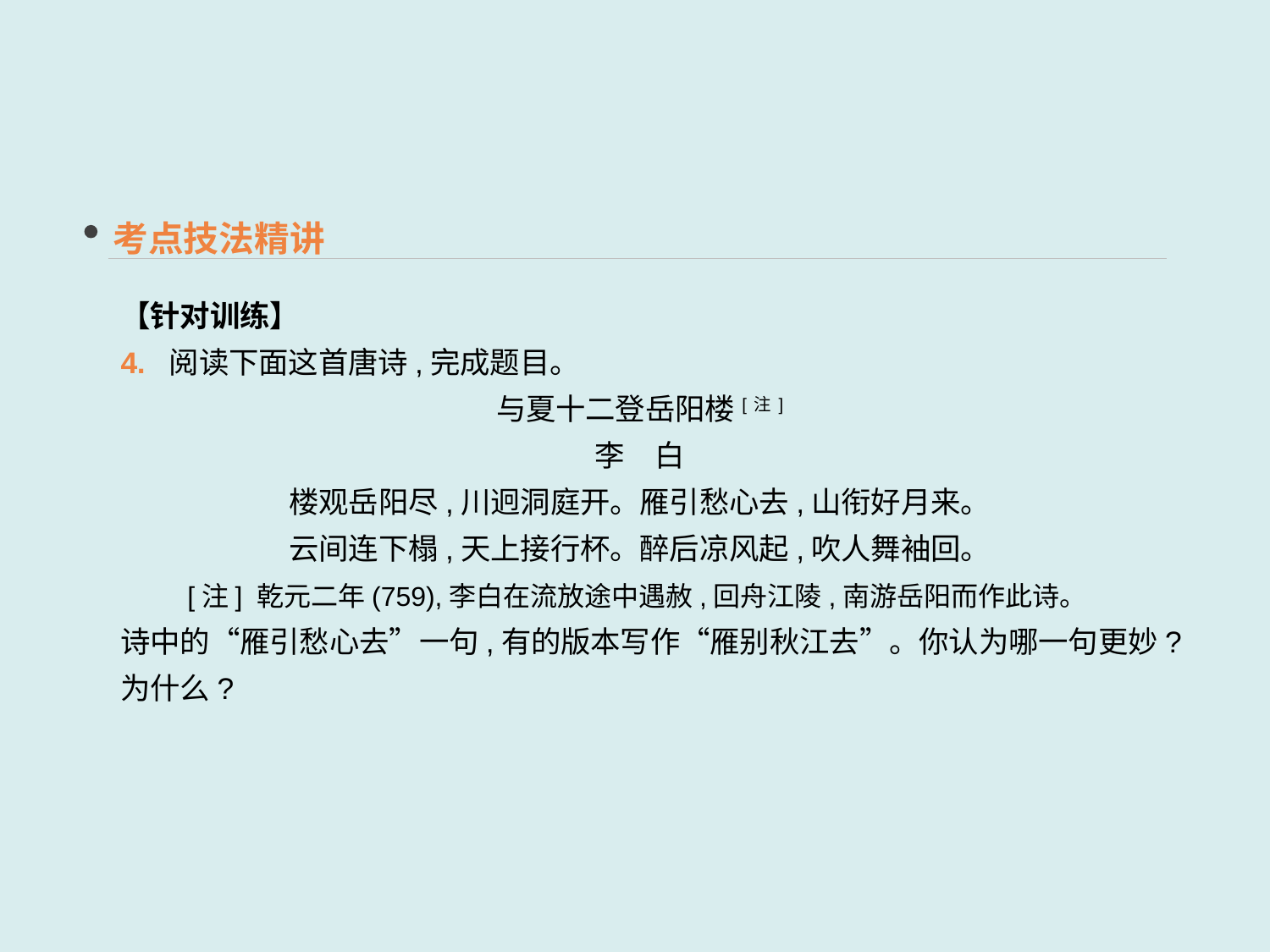

考点技法精讲

【针对训练】
4.  阅读下面这首唐诗,完成题目。
与夏十二登岳阳楼[注]
李　白
楼观岳阳尽,川迥洞庭开。雁引愁心去,山衔好月来。
云间连下榻,天上接行杯。醉后凉风起,吹人舞袖回。
　　[注] 乾元二年(759),李白在流放途中遇赦,回舟江陵,南游岳阳而作此诗。
诗中的“雁引愁心去”一句,有的版本写作“雁别秋江去”。你认为哪一句更妙?为什么?